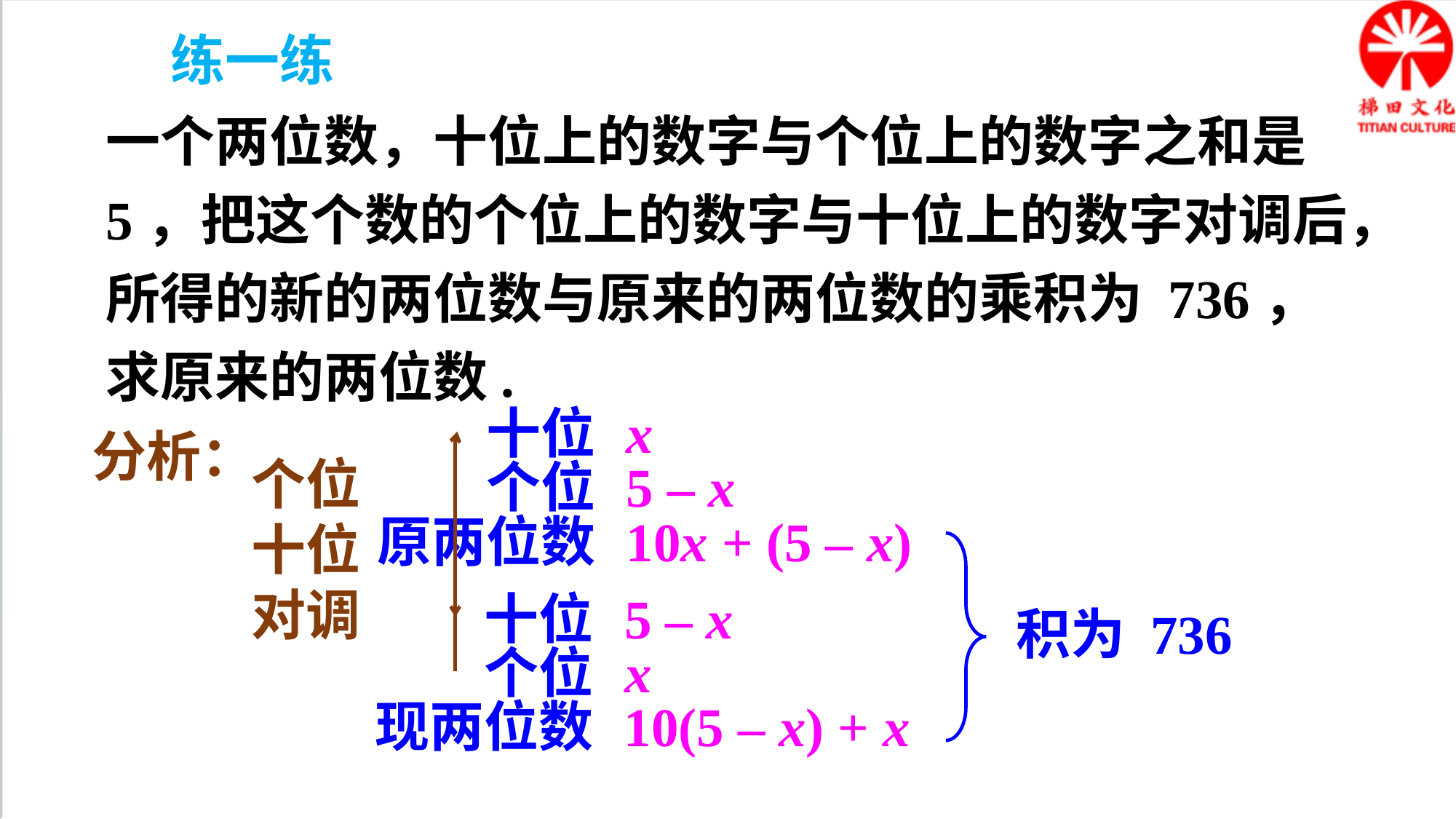

练一练
一个两位数，十位上的数字与个位上的数字之和是 5，把这个数的个位上的数字与十位上的数字对调后，所得的新的两位数与原来的两位数的乘积为 736，求原来的两位数.
十位
x
5 – x
个位
原两位数
10x + (5 – x)
分析：
个位十位对调

十位
5 – x
x
个位
现两位数
10(5 – x) + x
积为 736